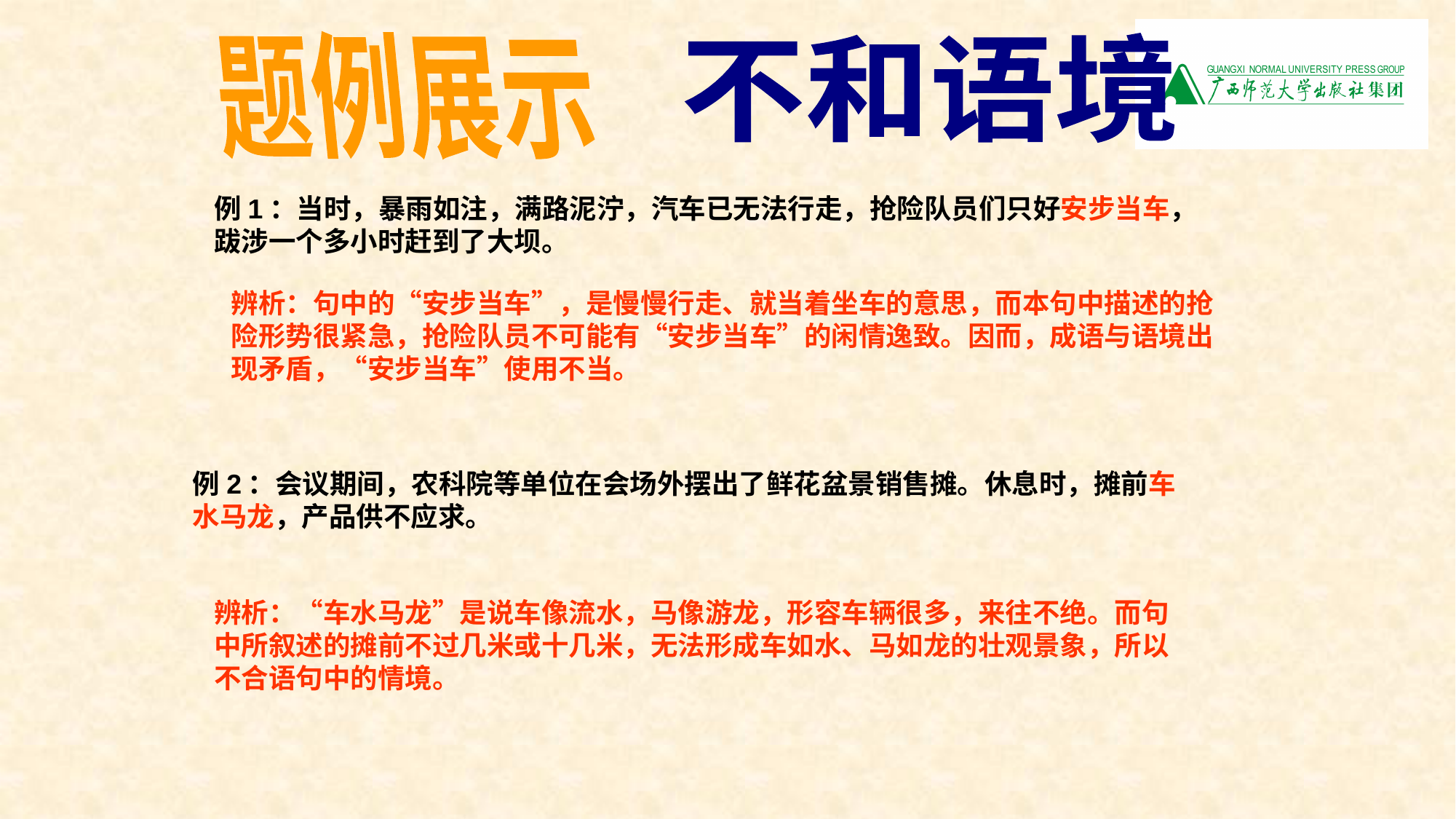

题例展示
不和语境
例1：当时，暴雨如注，满路泥泞，汽车已无法行走，抢险队员们只好安步当车，跋涉一个多小时赶到了大坝。
辨析：句中的“安步当车”，是慢慢行走、就当着坐车的意思，而本句中描述的抢险形势很紧急，抢险队员不可能有“安步当车”的闲情逸致。因而，成语与语境出现矛盾，“安步当车”使用不当。
例2：会议期间，农科院等单位在会场外摆出了鲜花盆景销售摊。休息时，摊前车水马龙，产品供不应求。
辨析：“车水马龙”是说车像流水，马像游龙，形容车辆很多，来往不绝。而句中所叙述的摊前不过几米或十几米，无法形成车如水、马如龙的壮观景象，所以不合语句中的情境。